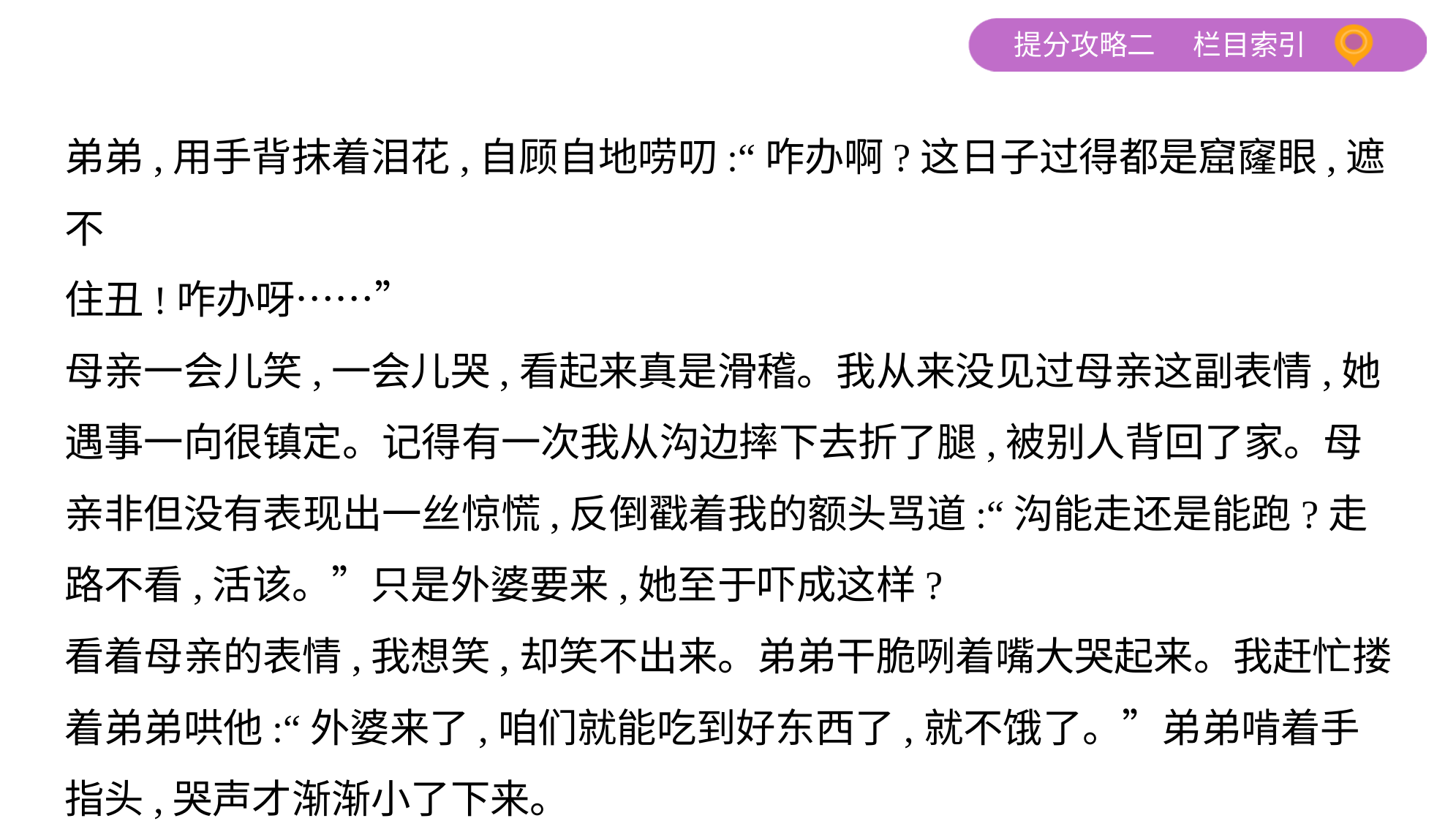

弟弟,用手背抹着泪花,自顾自地唠叨:“咋办啊?这日子过得都是窟窿眼,遮不
住丑!咋办呀……”
母亲一会儿笑,一会儿哭,看起来真是滑稽。我从来没见过母亲这副表情,她
遇事一向很镇定。记得有一次我从沟边摔下去折了腿,被别人背回了家。母
亲非但没有表现出一丝惊慌,反倒戳着我的额头骂道:“沟能走还是能跑?走
路不看,活该。”只是外婆要来,她至于吓成这样?
看着母亲的表情,我想笑,却笑不出来。弟弟干脆咧着嘴大哭起来。我赶忙搂
着弟弟哄他:“外婆来了,咱们就能吃到好东西了,就不饿了。”弟弟啃着手
指头,哭声才渐渐小了下来。